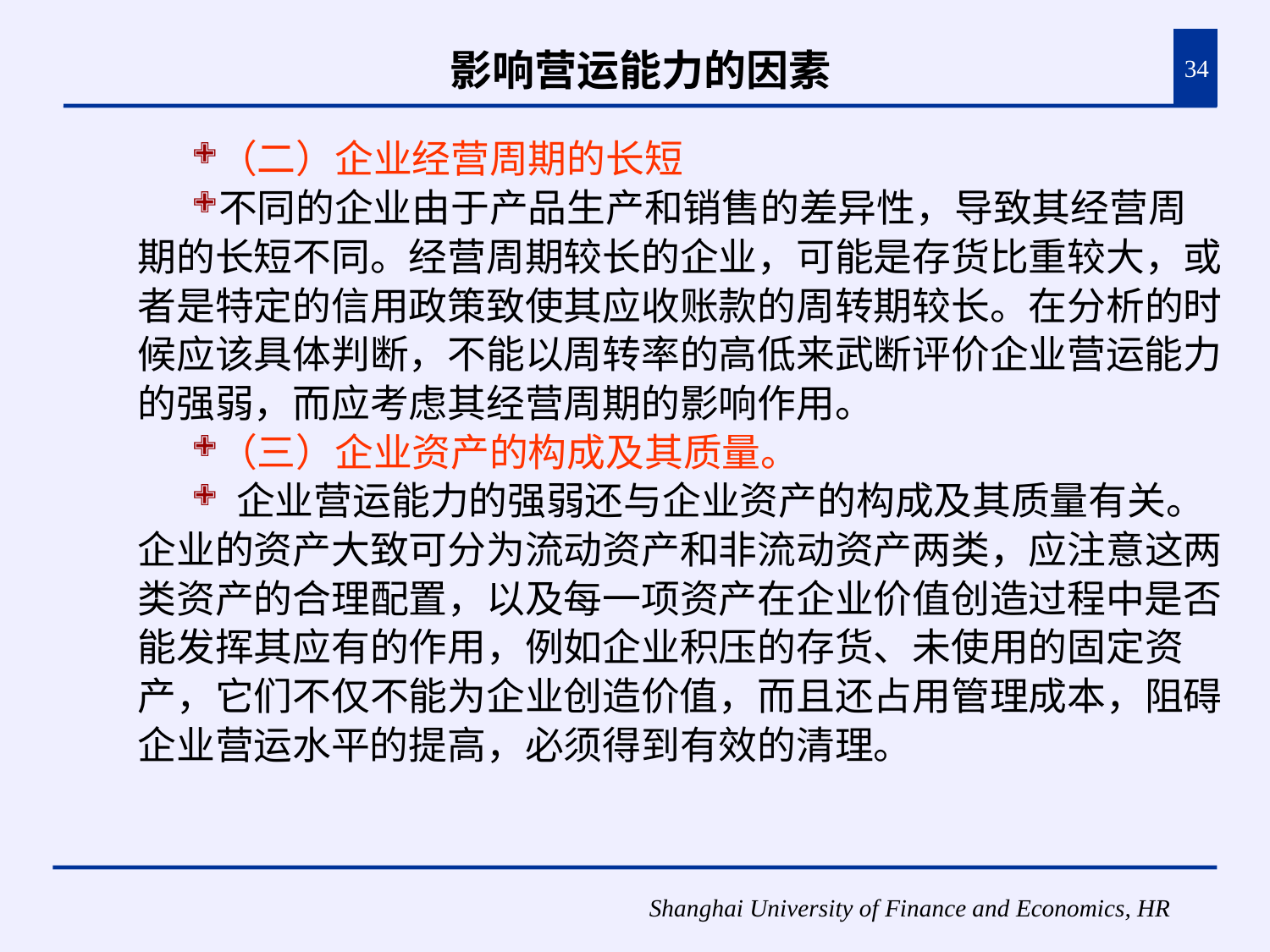

# 影响营运能力的因素
34
（二）企业经营周期的长短
不同的企业由于产品生产和销售的差异性，导致其经营周期的长短不同。经营周期较长的企业，可能是存货比重较大，或者是特定的信用政策致使其应收账款的周转期较长。在分析的时候应该具体判断，不能以周转率的高低来武断评价企业营运能力的强弱，而应考虑其经营周期的影响作用。
（三）企业资产的构成及其质量。
 企业营运能力的强弱还与企业资产的构成及其质量有关。企业的资产大致可分为流动资产和非流动资产两类，应注意这两类资产的合理配置，以及每一项资产在企业价值创造过程中是否能发挥其应有的作用，例如企业积压的存货、未使用的固定资产，它们不仅不能为企业创造价值，而且还占用管理成本，阻碍企业营运水平的提高，必须得到有效的清理。